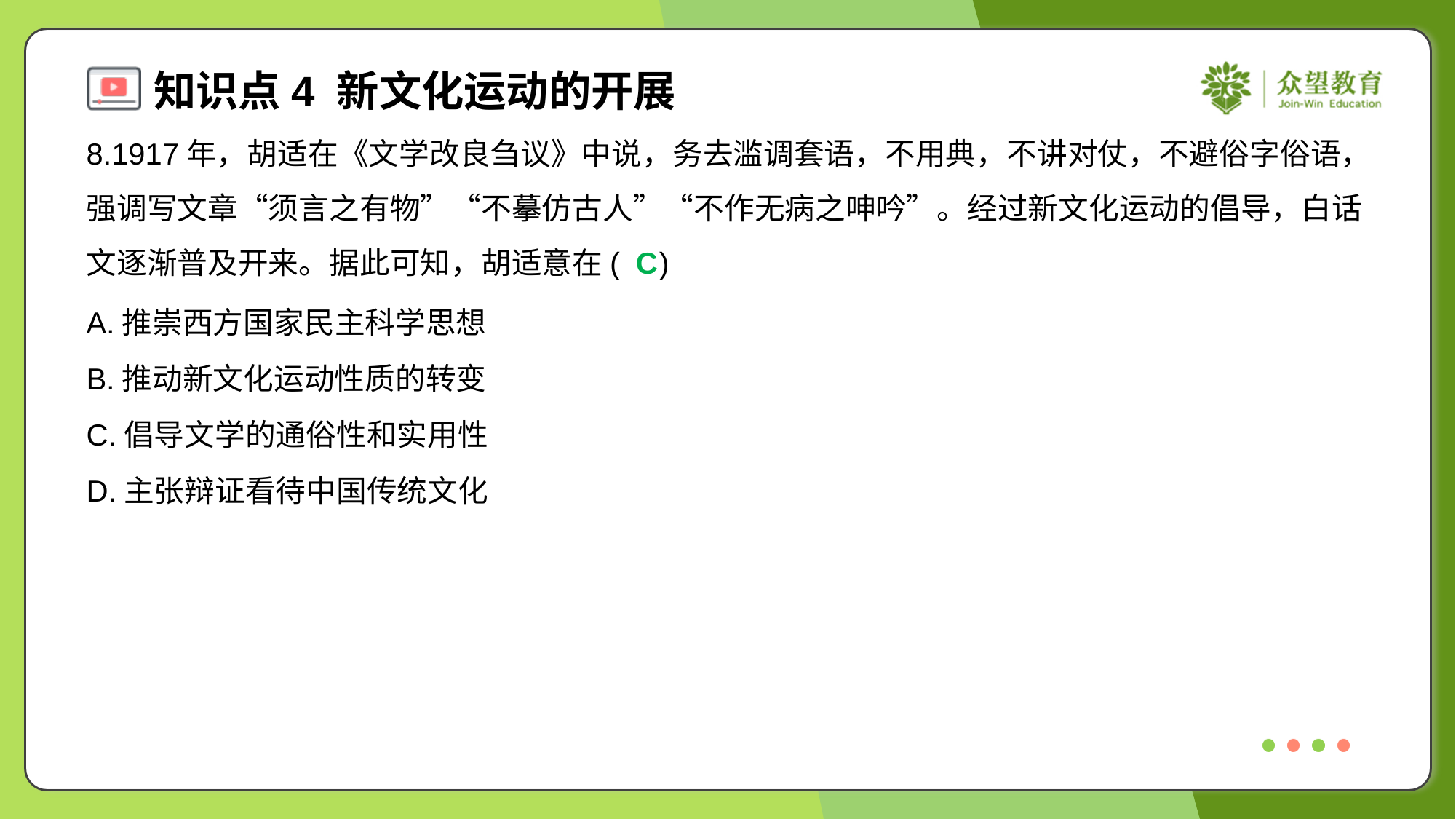

8.1917年，胡适在《文学改良刍议》中说，务去滥调套语，不用典，不讲对仗，不避俗字俗语，
强调写文章“须言之有物”“不摹仿古人”“不作无病之呻吟”。经过新文化运动的倡导，白话
文逐渐普及开来。据此可知，胡适意在(     )
C
A.推崇西方国家民主科学思想
B.推动新文化运动性质的转变
C.倡导文学的通俗性和实用性
D.主张辩证看待中国传统文化